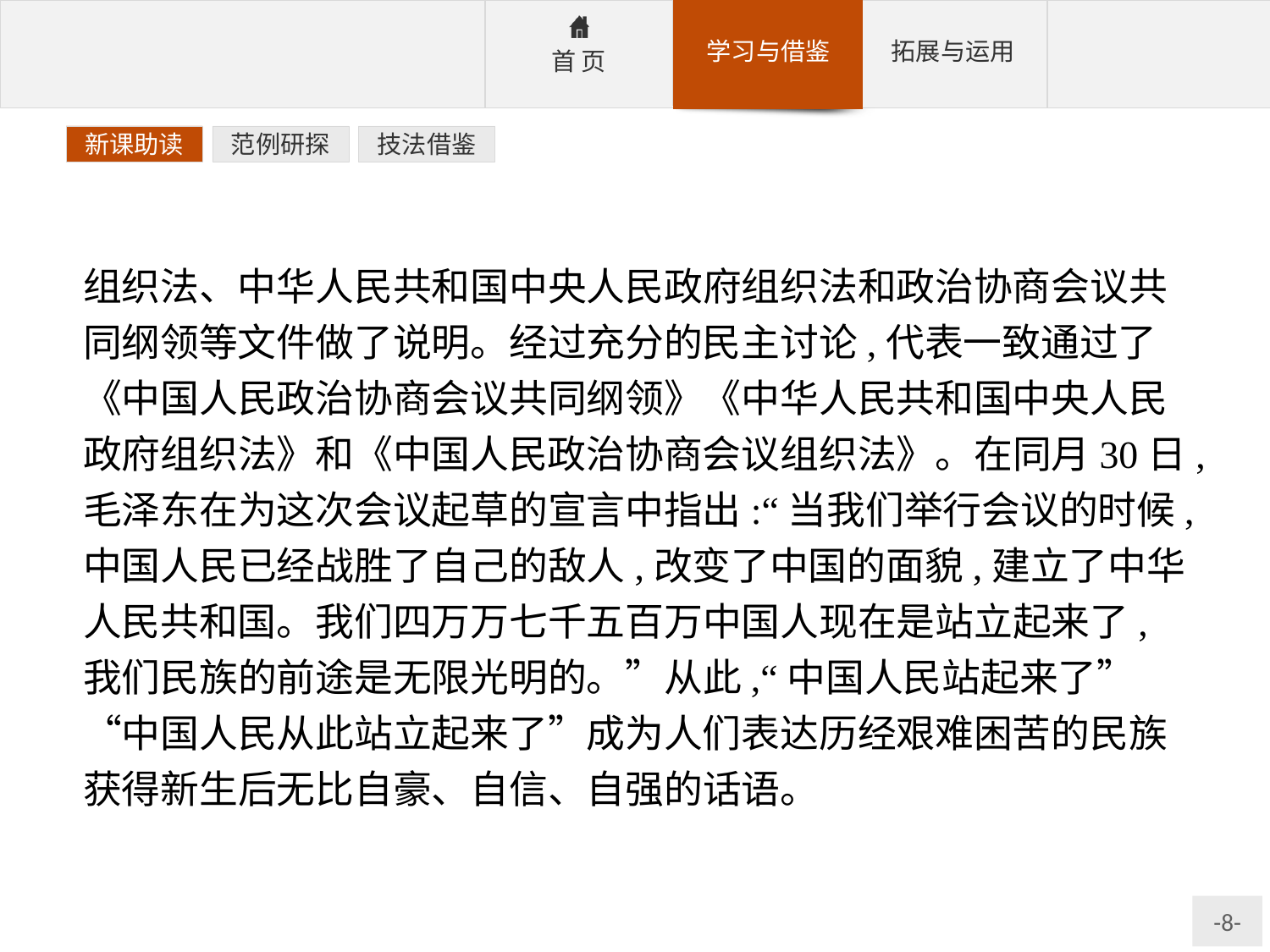

新课助读
范例研探
技法借鉴
组织法、中华人民共和国中央人民政府组织法和政治协商会议共同纲领等文件做了说明。经过充分的民主讨论,代表一致通过了《中国人民政治协商会议共同纲领》《中华人民共和国中央人民政府组织法》和《中国人民政治协商会议组织法》。在同月30日,毛泽东在为这次会议起草的宣言中指出:“当我们举行会议的时候,中国人民已经战胜了自己的敌人,改变了中国的面貌,建立了中华人民共和国。我们四万万七千五百万中国人现在是站立起来了,我们民族的前途是无限光明的。”从此,“中国人民站起来了”“中国人民从此站立起来了”成为人们表达历经艰难困苦的民族获得新生后无比自豪、自信、自强的话语。